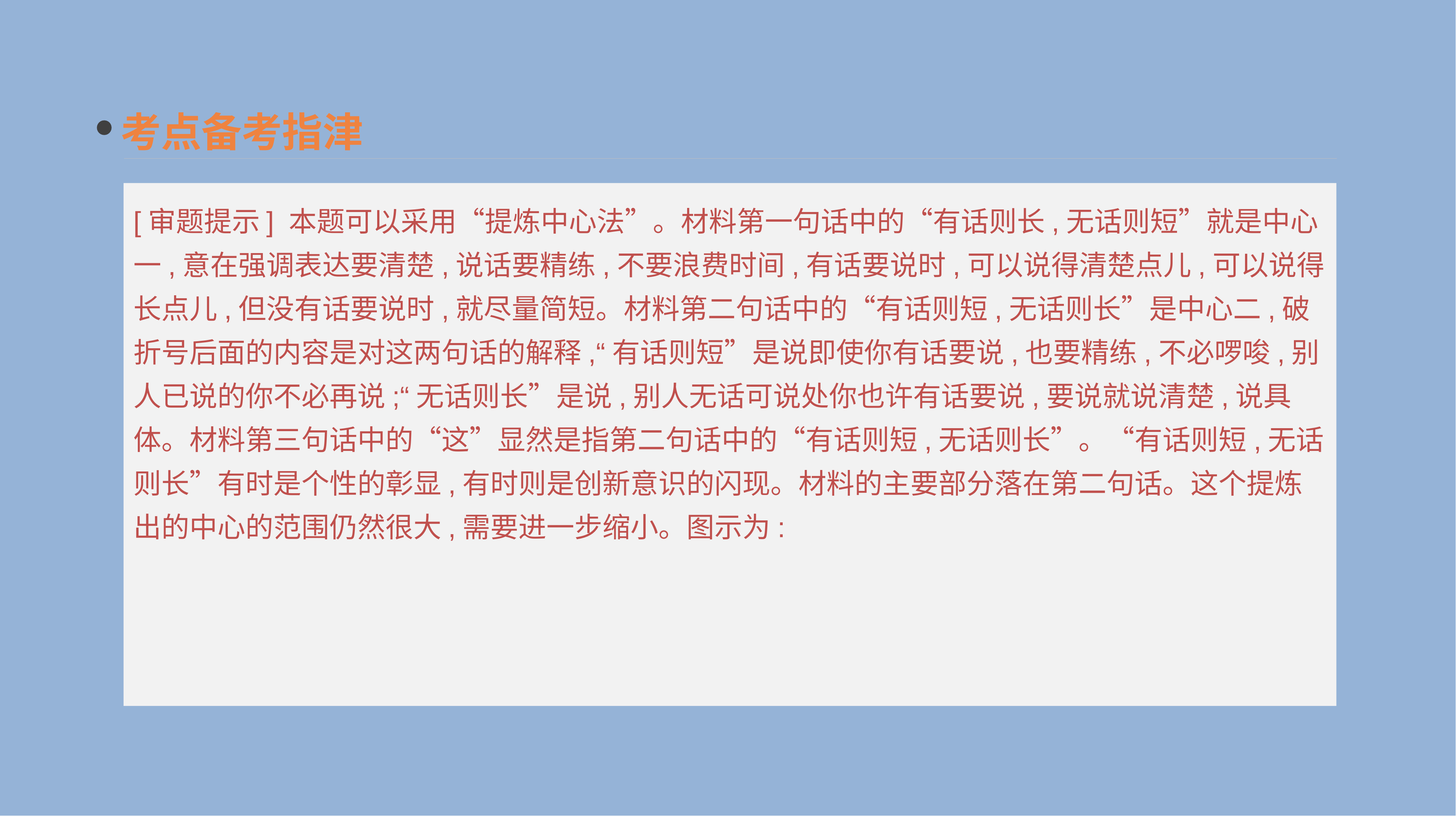

考点备考指津

[审题提示] 本题可以采用“提炼中心法”。材料第一句话中的“有话则长,无话则短”就是中心一,意在强调表达要清楚,说话要精练,不要浪费时间,有话要说时,可以说得清楚点儿,可以说得长点儿,但没有话要说时,就尽量简短。材料第二句话中的“有话则短,无话则长”是中心二,破折号后面的内容是对这两句话的解释,“有话则短”是说即使你有话要说,也要精练,不必啰唆,别人已说的你不必再说;“无话则长”是说,别人无话可说处你也许有话要说,要说就说清楚,说具体。材料第三句话中的“这”显然是指第二句话中的“有话则短,无话则长”。“有话则短,无话则长”有时是个性的彰显,有时则是创新意识的闪现。材料的主要部分落在第二句话。这个提炼出的中心的范围仍然很大,需要进一步缩小。图示为: